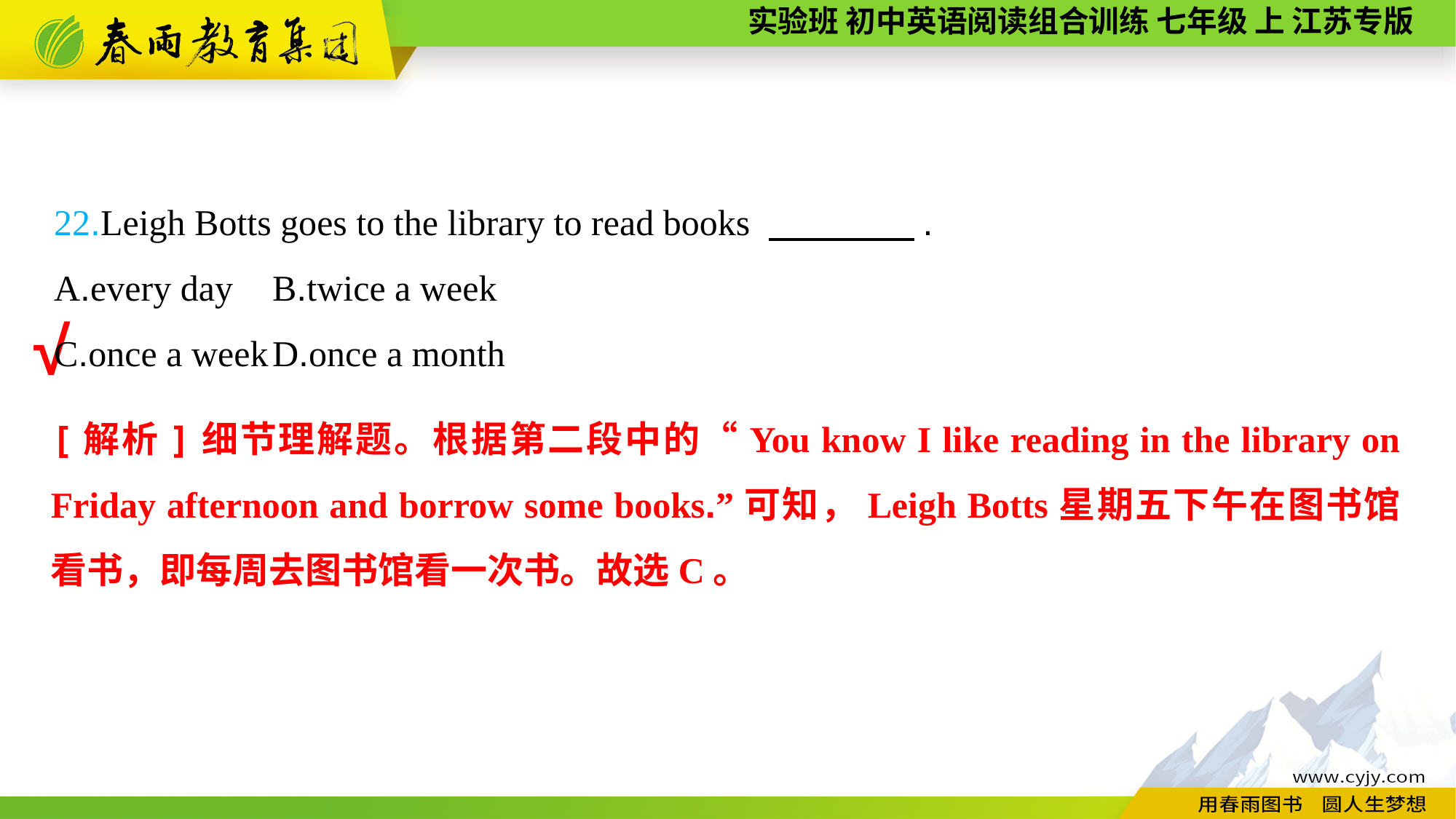

22.Leigh Botts goes to the library to read books 　　　　.
A.every day	B.twice a week
C.once a week	D.once a month
√
[解析]细节理解题。根据第二段中的“You know I like reading in the library on Friday afternoon and borrow some books.”可知，Leigh Botts星期五下午在图书馆看书，即每周去图书馆看一次书。故选C。